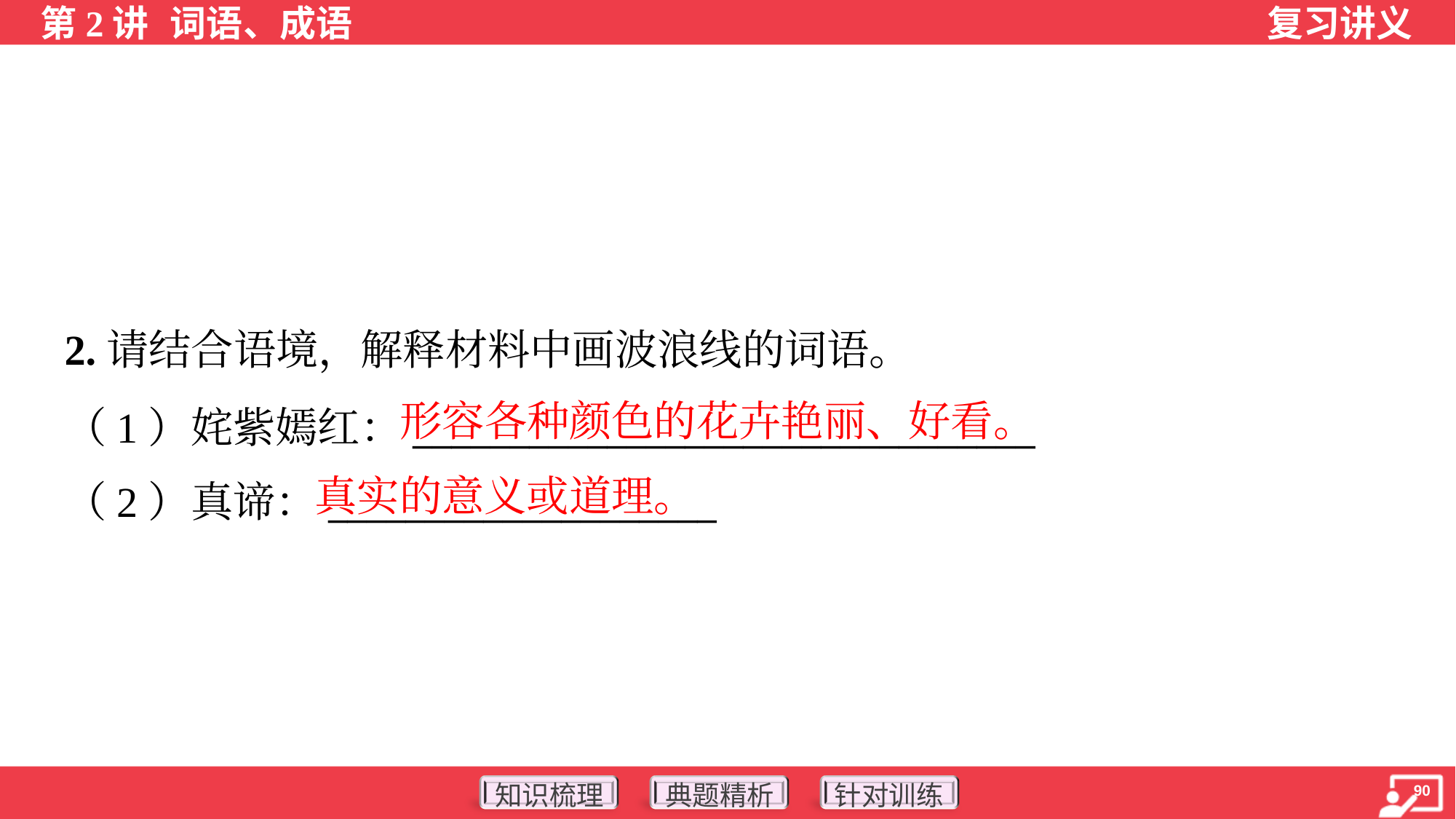

2.请结合语境，解释材料中画波浪线的词语。
形容各种颜色的花卉艳丽、好看。
（1）姹紫嫣红：________________________________
（2）真谛：____________________
真实的意义或道理。